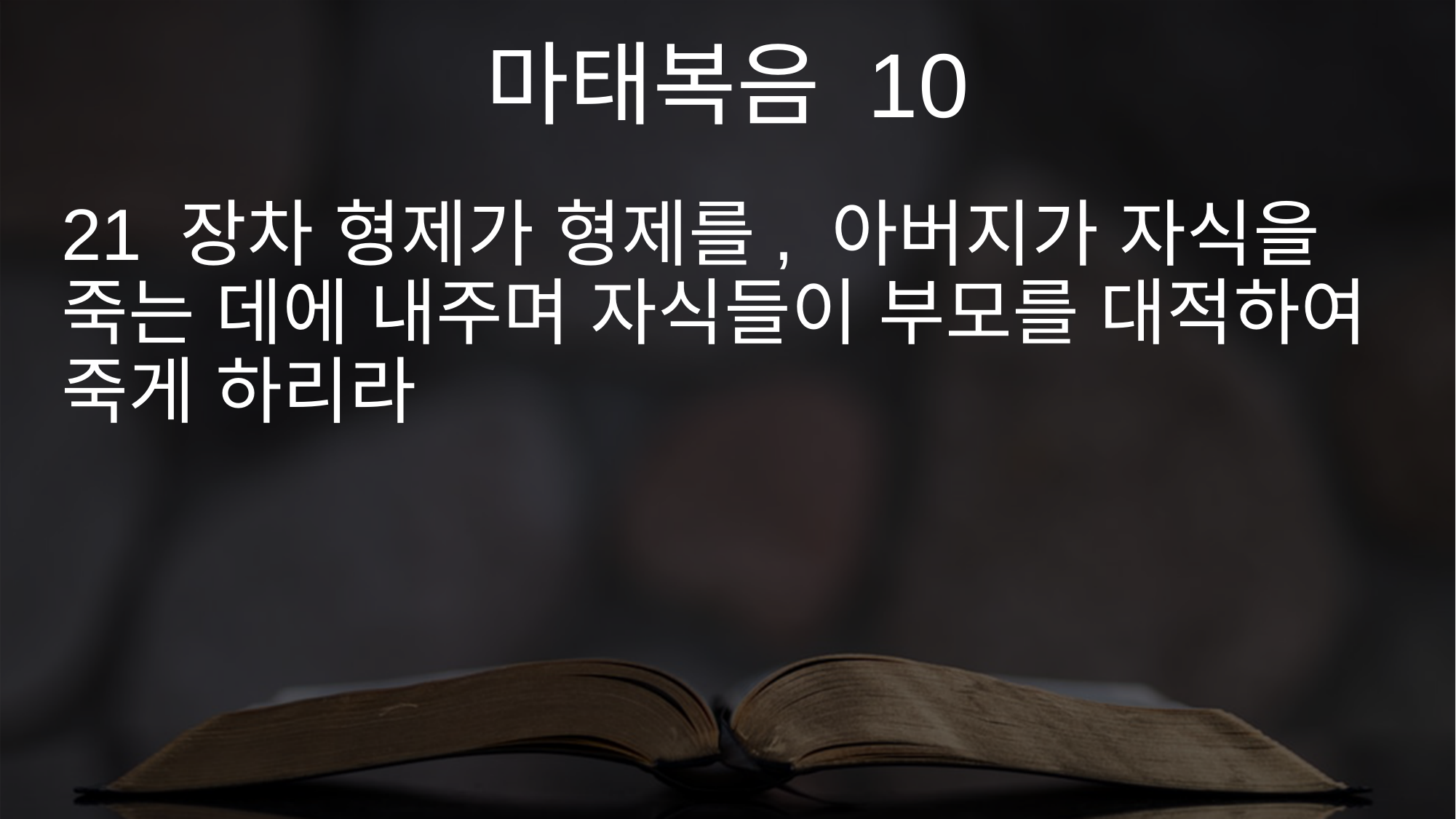

마태복음 10
21 장차 형제가 형제를, 아버지가 자식을 죽는 데에 내주며 자식들이 부모를 대적하여 죽게 하리라